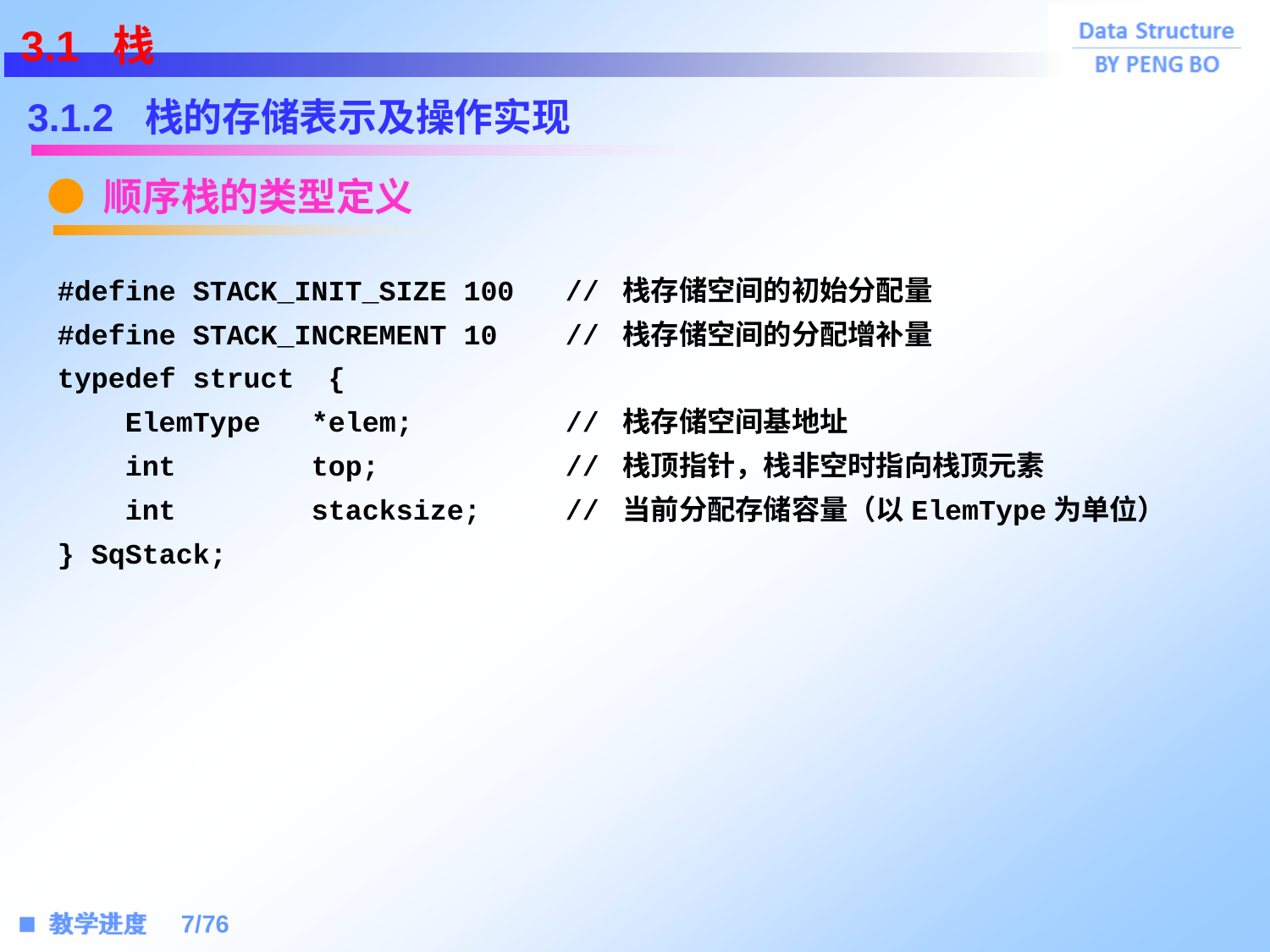

3.1  栈

3.1.2  栈的存储表示及操作实现

● 顺序栈的类型定义

#define STACK_INIT_SIZE 100	// 栈存储空间的初始分配量
#define STACK_INCREMENT 10	// 栈存储空间的分配增补量
typedef struct  {
    ElemType	*elem;		// 栈存储空间基地址
    int  	top;	  	// 栈顶指针，栈非空时指向栈顶元素
    int		stacksize;	// 当前分配存储容量（以ElemType为单位）
} SqStack;